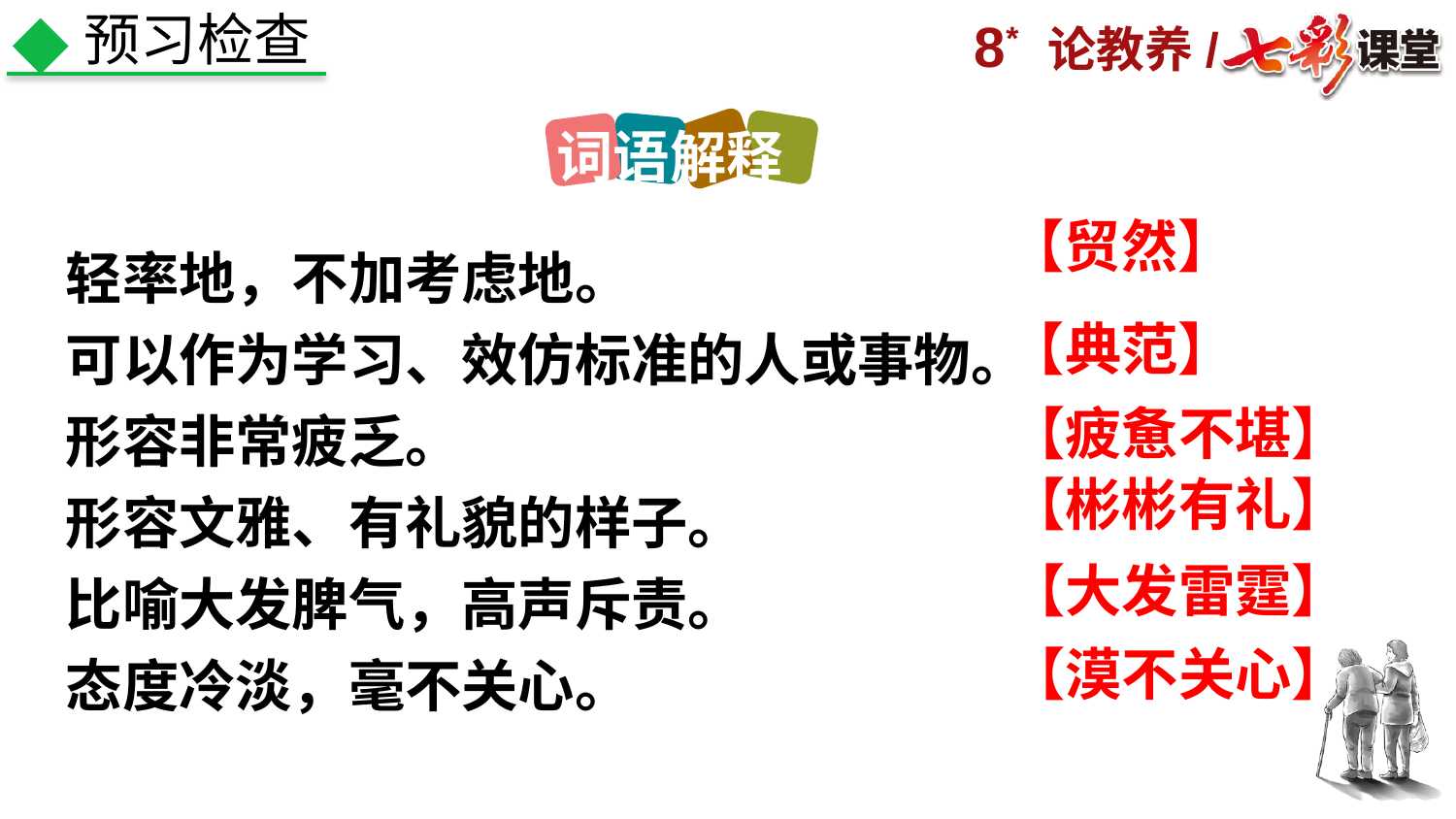

预习检查

词语解释

【贸然】
轻率地，不加考虑地。
可以作为学习、效仿标准的人或事物。
形容非常疲乏。
形容文雅、有礼貌的样子。
比喻大发脾气，高声斥责。
态度冷淡，毫不关心。
【典范】
【疲惫不堪】
【彬彬有礼】
【大发雷霆】
【漠不关心】